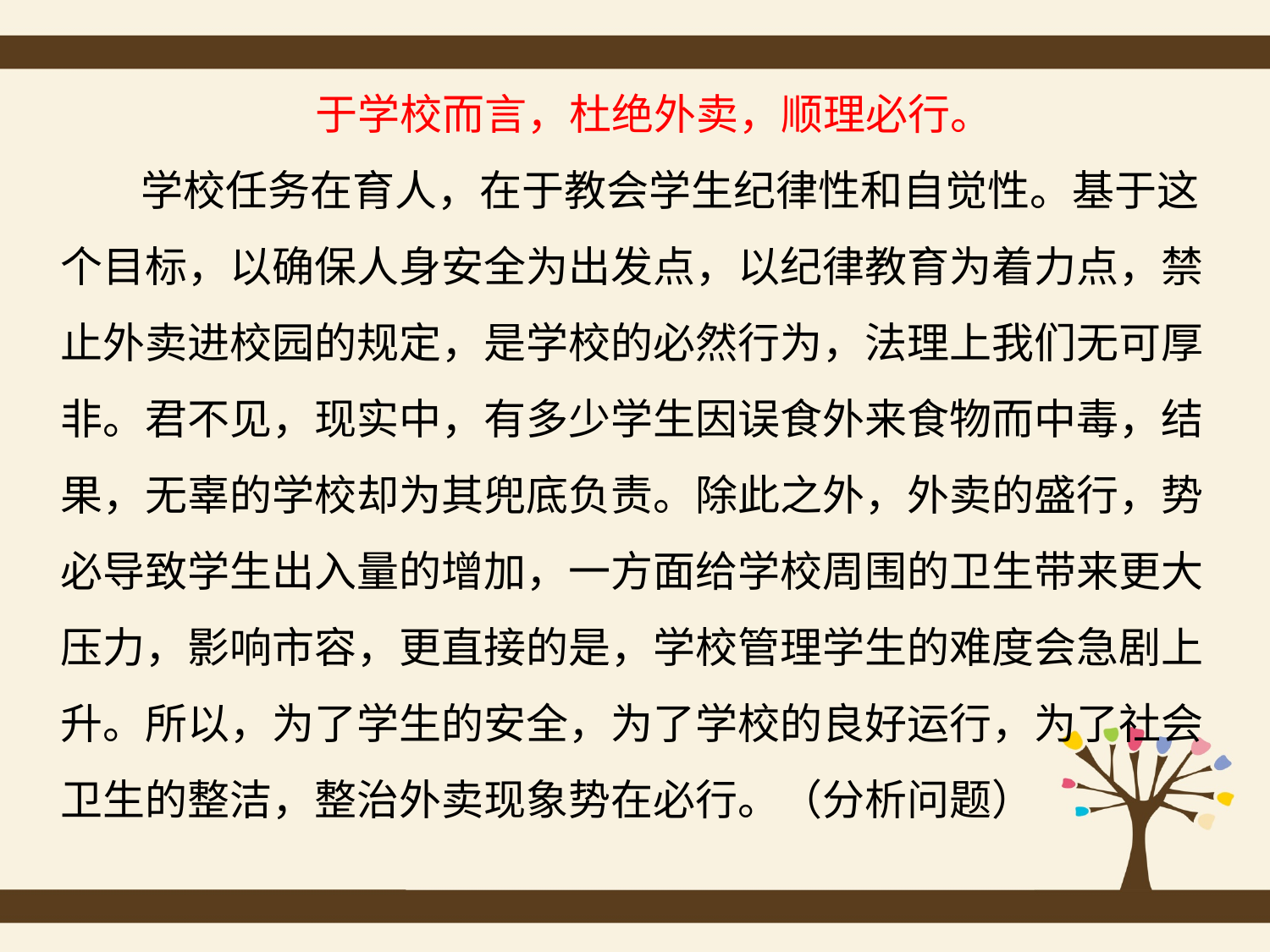

于学校而言，杜绝外卖，顺理必行。
   学校任务在育人，在于教会学生纪律性和自觉性。基于这个目标，以确保人身安全为出发点，以纪律教育为着力点，禁止外卖进校园的规定，是学校的必然行为，法理上我们无可厚非。君不见，现实中，有多少学生因误食外来食物而中毒，结果，无辜的学校却为其兜底负责。除此之外，外卖的盛行，势必导致学生出入量的增加，一方面给学校周围的卫生带来更大压力，影响市容，更直接的是，学校管理学生的难度会急剧上升。所以，为了学生的安全，为了学校的良好运行，为了社会卫生的整洁，整治外卖现象势在必行。（分析问题）